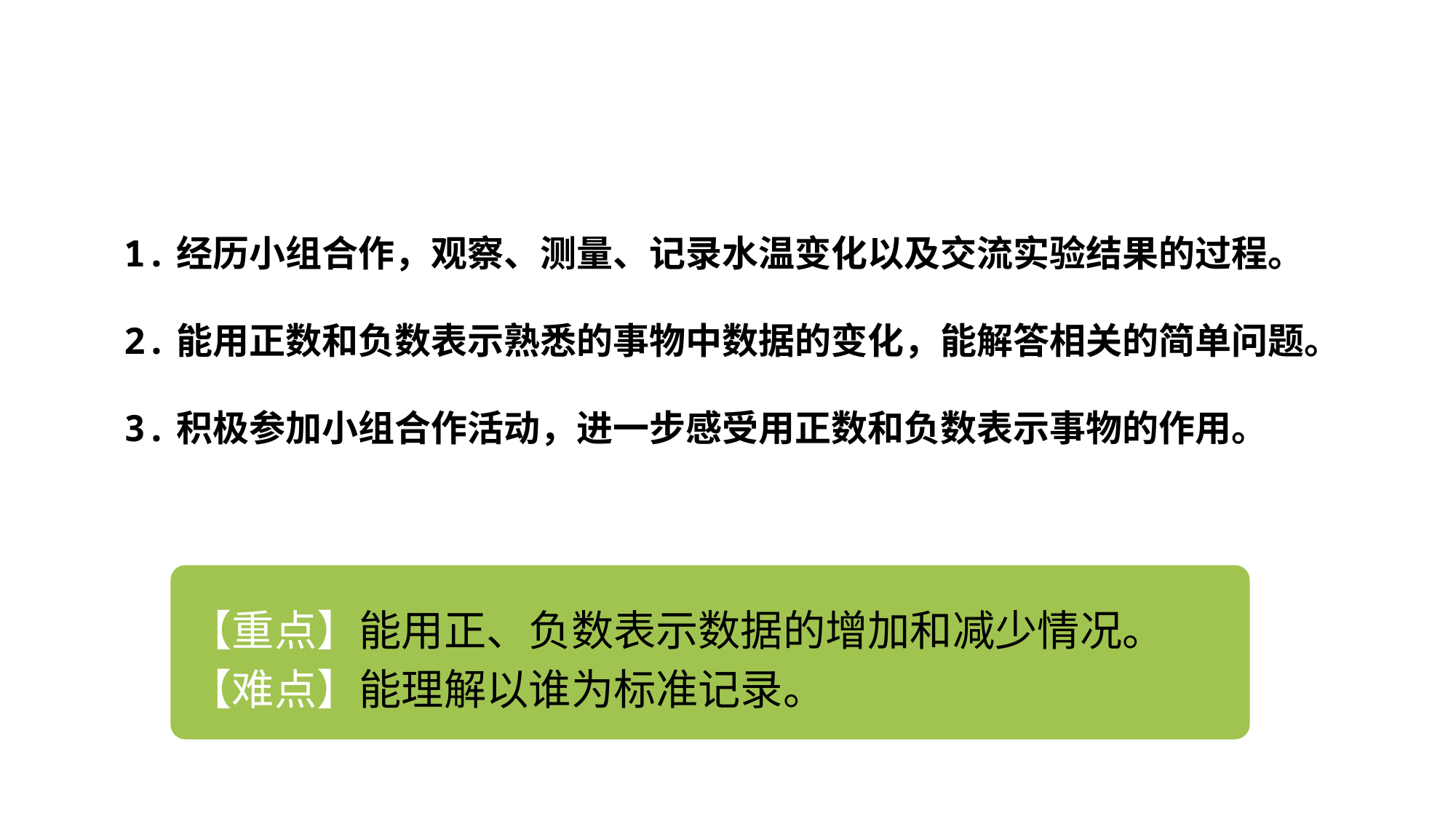

1.经历小组合作，观察、测量、记录水温变化以及交流实验结果的过程。
2.能用正数和负数表示熟悉的事物中数据的变化，能解答相关的简单问题。
3.积极参加小组合作活动，进一步感受用正数和负数表示事物的作用。

【重点】能用正、负数表示数据的增加和减少情况。
【难点】能理解以谁为标准记录。